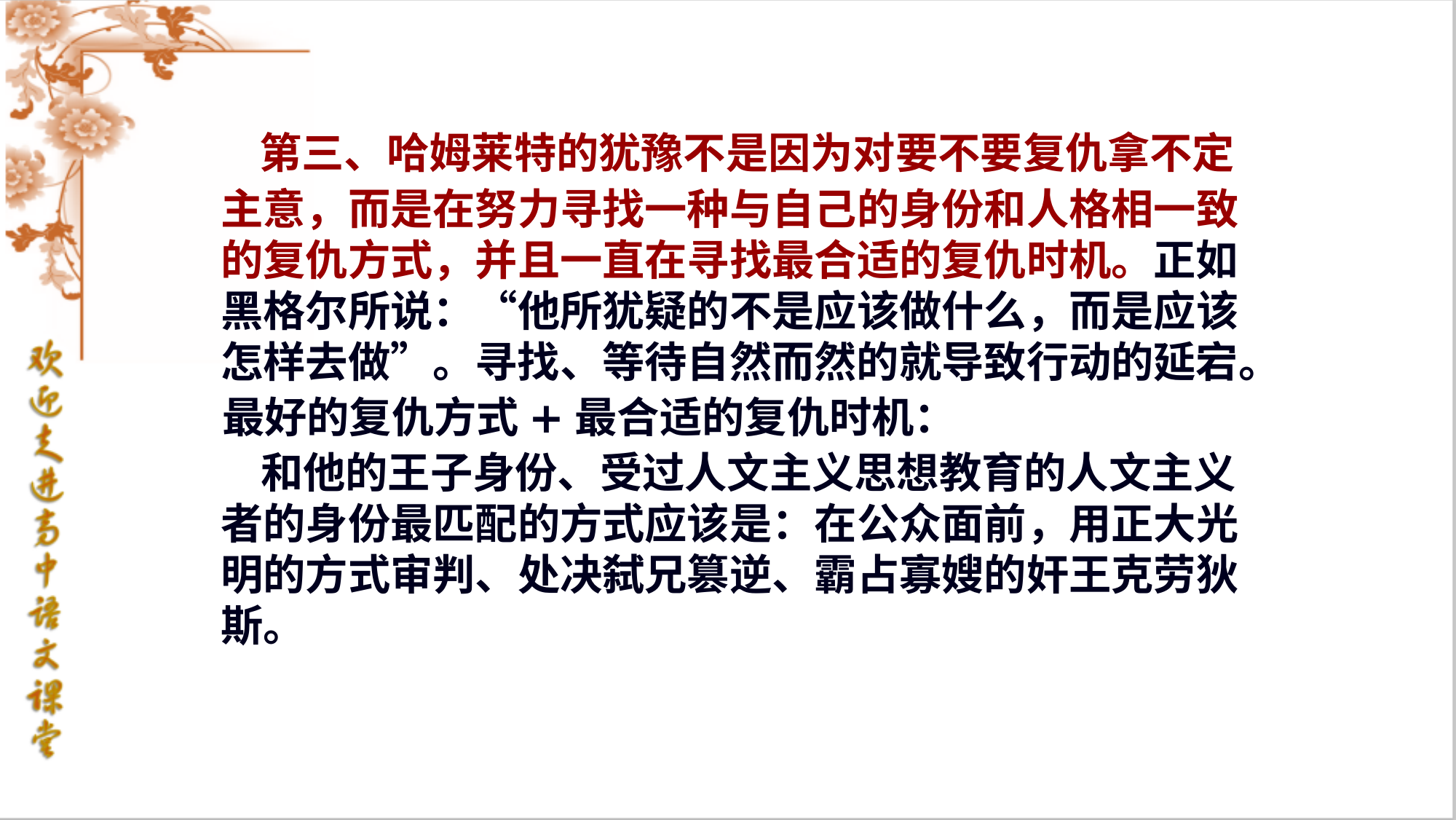

第三、哈姆莱特的犹豫不是因为对要不要复仇拿不定主意，而是在努力寻找一种与自己的身份和人格相一致的复仇方式，并且一直在寻找最合适的复仇时机。正如黑格尔所说：“他所犹疑的不是应该做什么，而是应该怎样去做”。寻找、等待自然而然的就导致行动的延宕。
   最好的复仇方式+最合适的复仇时机：
       和他的王子身份、受过人文主义思想教育的人文主义者的身份最匹配的方式应该是：在公众面前，用正大光明的方式审判、处决弑兄篡逆、霸占寡嫂的奸王克劳狄斯。